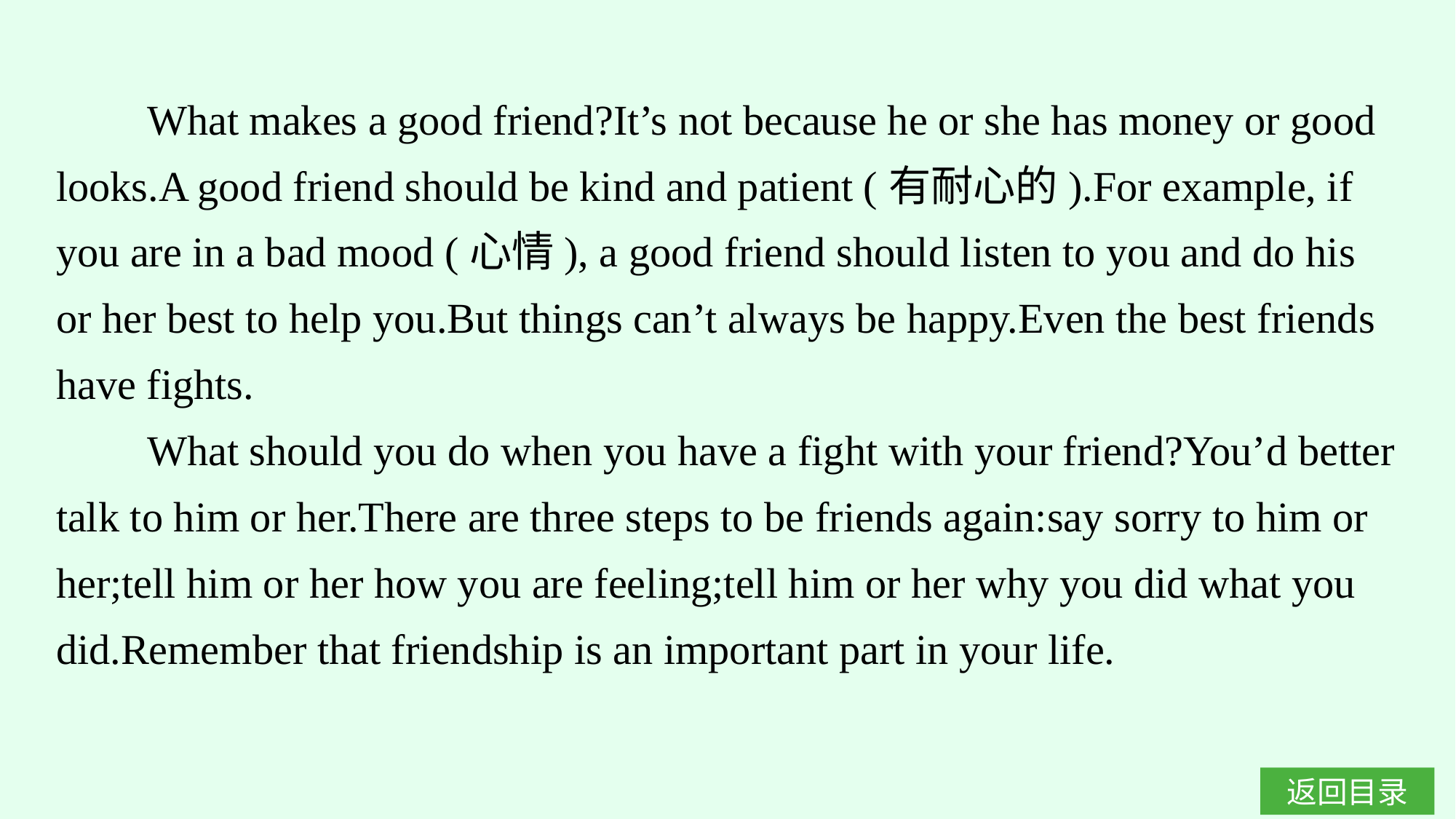

What makes a good friend?It’s not because he or she has money or good looks.A good friend should be kind and patient (有耐心的).For example, if you are in a bad mood (心情), a good friend should listen to you and do his or her best to help you.But things can’t always be happy.Even the best friends have fights.
What should you do when you have a fight with your friend?You’d better talk to him or her.There are three steps to be friends again:say sorry to him or her;tell him or her how you are feeling;tell him or her why you did what you did.Remember that friendship is an important part in your life.